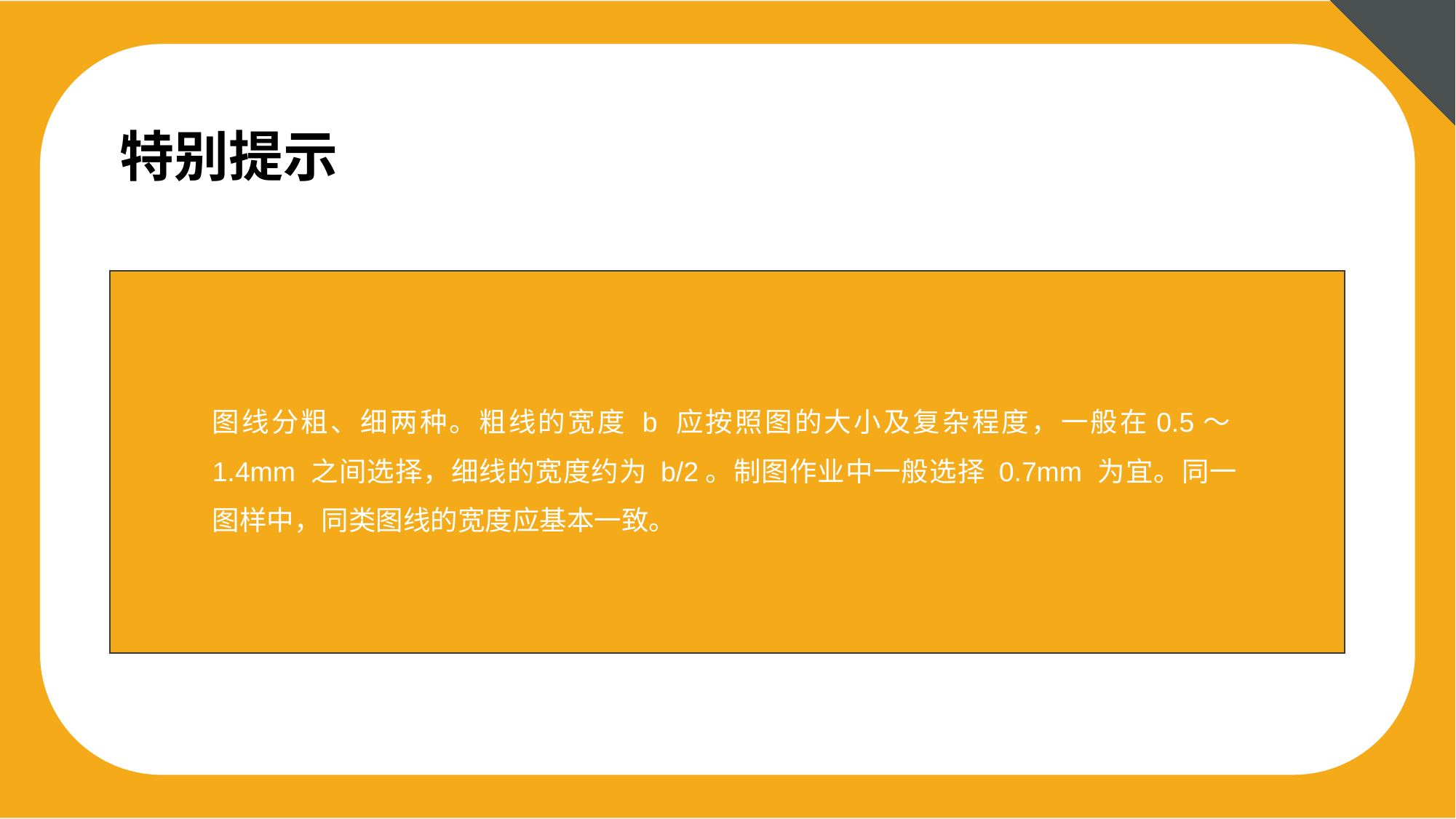

特别提示

图线分粗、细两种。粗线的宽度 b 应按照图的大小及复杂程度，一般在0.5～1.4mm 之间选择，细线的宽度约为 b/2。制图作业中一般选择 0.7mm 为宜。同一图样中，同类图线的宽度应基本一致。